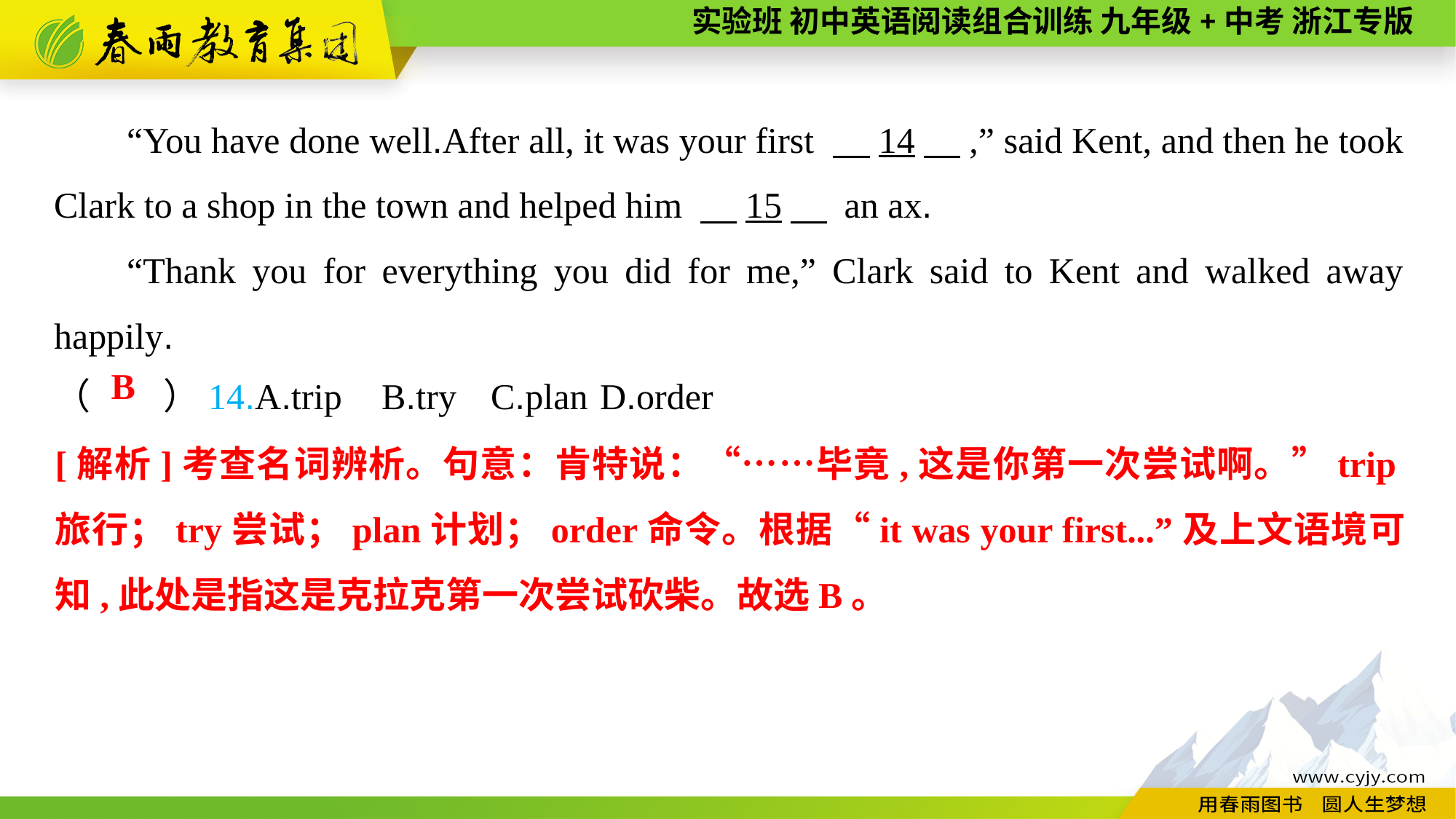

“You have done well.After all, it was your first 　14　,” said Kent, and then he took Clark to a shop in the town and helped him 　15　 an ax.
“Thank you for everything you did for me,” Clark said to Kent and walked away happily.
（　　）14.A.trip	B.try	C.plan	D.order
B
[解析]考查名词辨析。句意：肯特说：“……毕竟,这是你第一次尝试啊。”trip旅行；try尝试；plan计划；order命令。根据“it was your first...”及上文语境可知,此处是指这是克拉克第一次尝试砍柴。故选B。